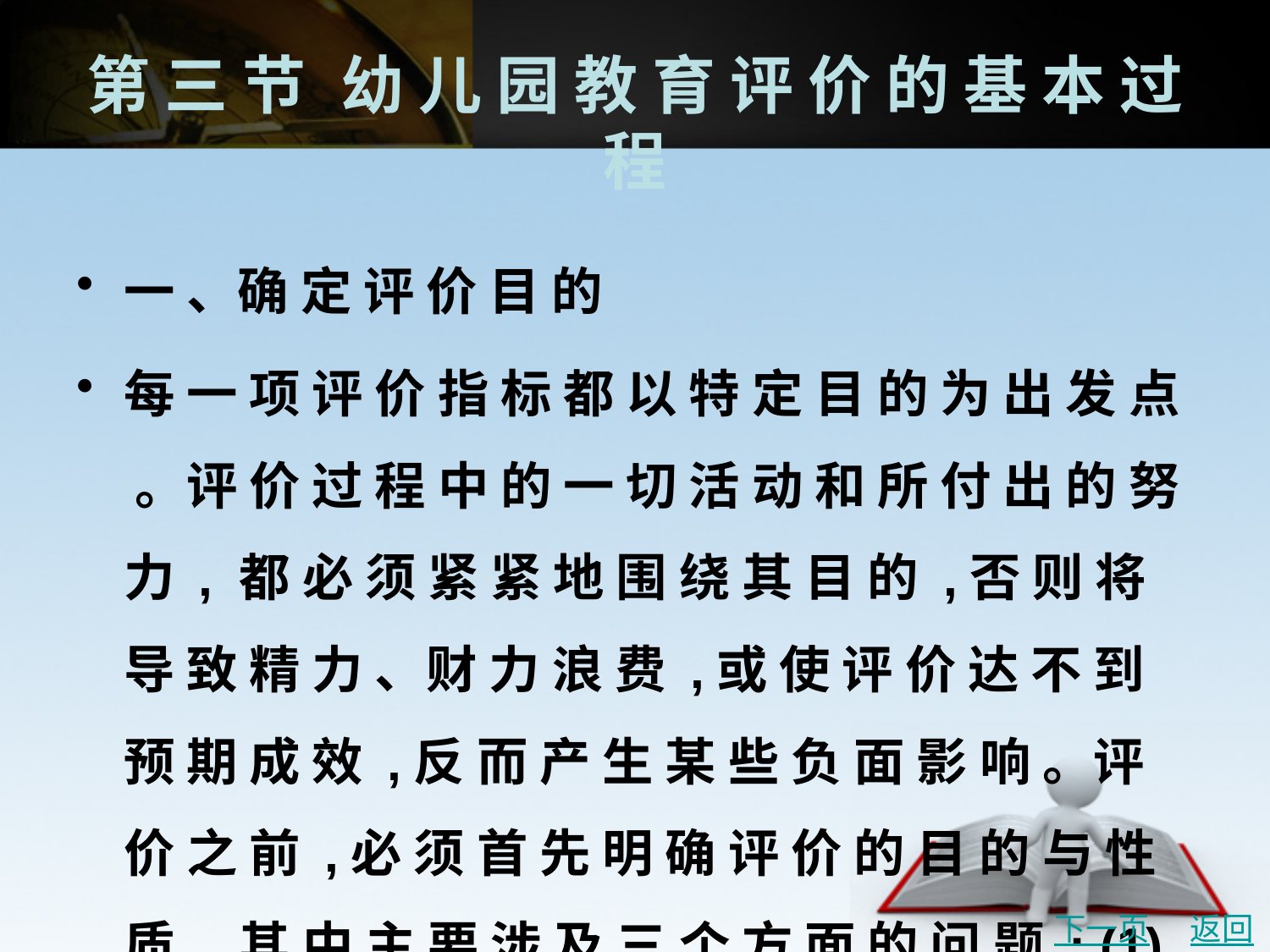

# 第 三 节	幼 儿 园 教 育 评 价 的 基 本 过 程
一 、确 定 评 价 目 的
每 一 项 评 价 指 标 都 以 特 定 目 的 为 出 发 点 。评 价 过 程 中 的 一 切 活 动 和 所 付 出 的 努 力 , 都 必 须 紧 紧 地 围 绕 其 目 的 ,否 则 将 导 致 精 力 、财 力 浪 费 ,或 使 评 价 达 不 到 预 期 成 效 ,反 而 产 生 某 些 负 面 影 响 。评 价 之 前 ,必 须 首 先 明 确 评 价 的 目 的 与 性 质 , 其 中 主 要 涉 及 三 个 方 面 的 问 题 : (1) 为 何 评 价 ,当 前 评 价 的 直 接 目 的 是 什 么 ? (2) 由 谁 评 价 ,评 价 的 主 体 是 谁 ? (3) 评 价 什 么 ,评 价 的 具 体 内 容 与 对 象 是 什 么 ?

下一页
返回